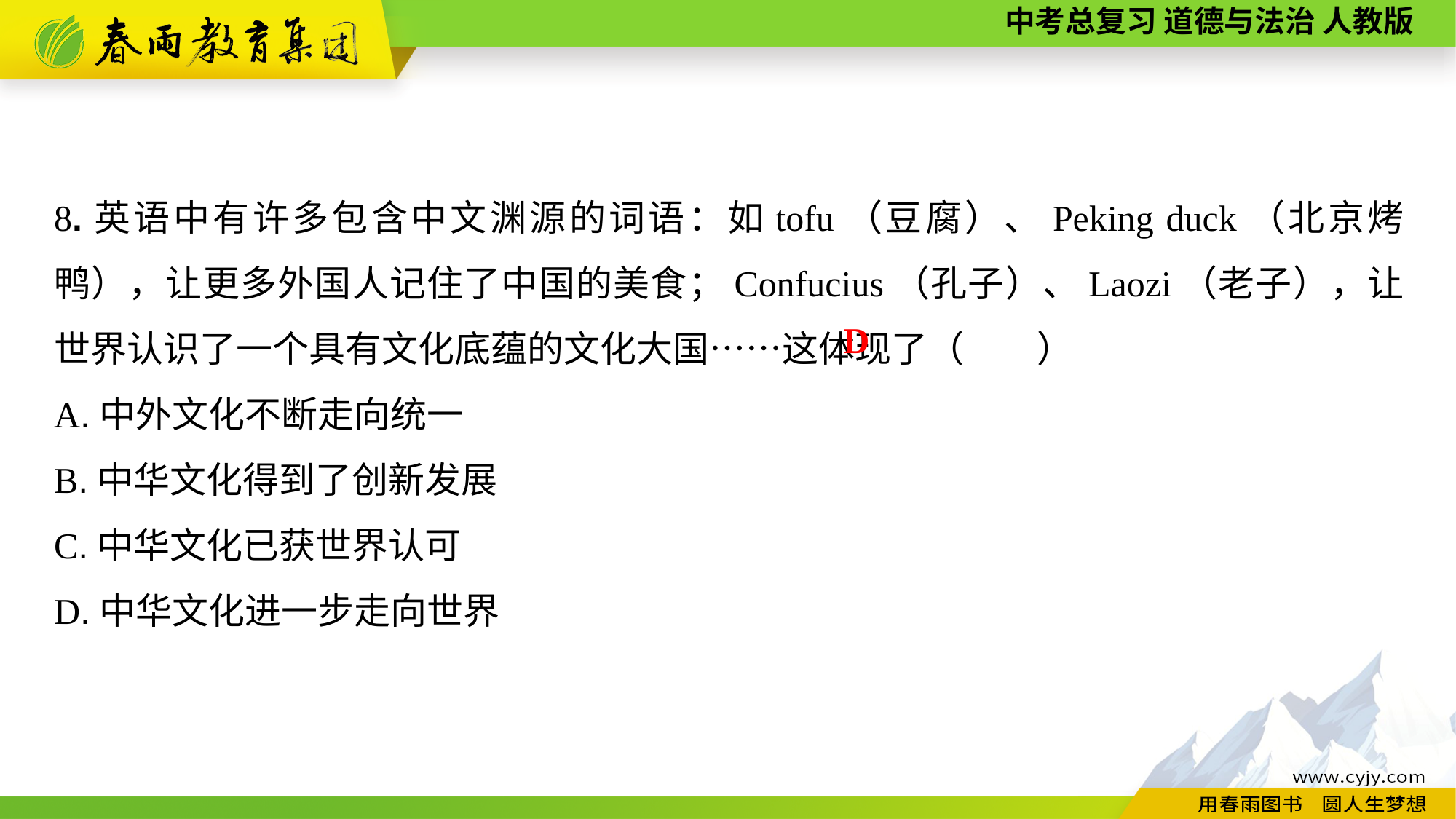

8.英语中有许多包含中文渊源的词语：如tofu（豆腐）、Peking duck（北京烤鸭），让更多外国人记住了中国的美食；Confucius（孔子）、Laozi（老子），让世界认识了一个具有文化底蕴的文化大国……这体现了（　　）
A.中外文化不断走向统一
B.中华文化得到了创新发展
C.中华文化已获世界认可
D.中华文化进一步走向世界
D